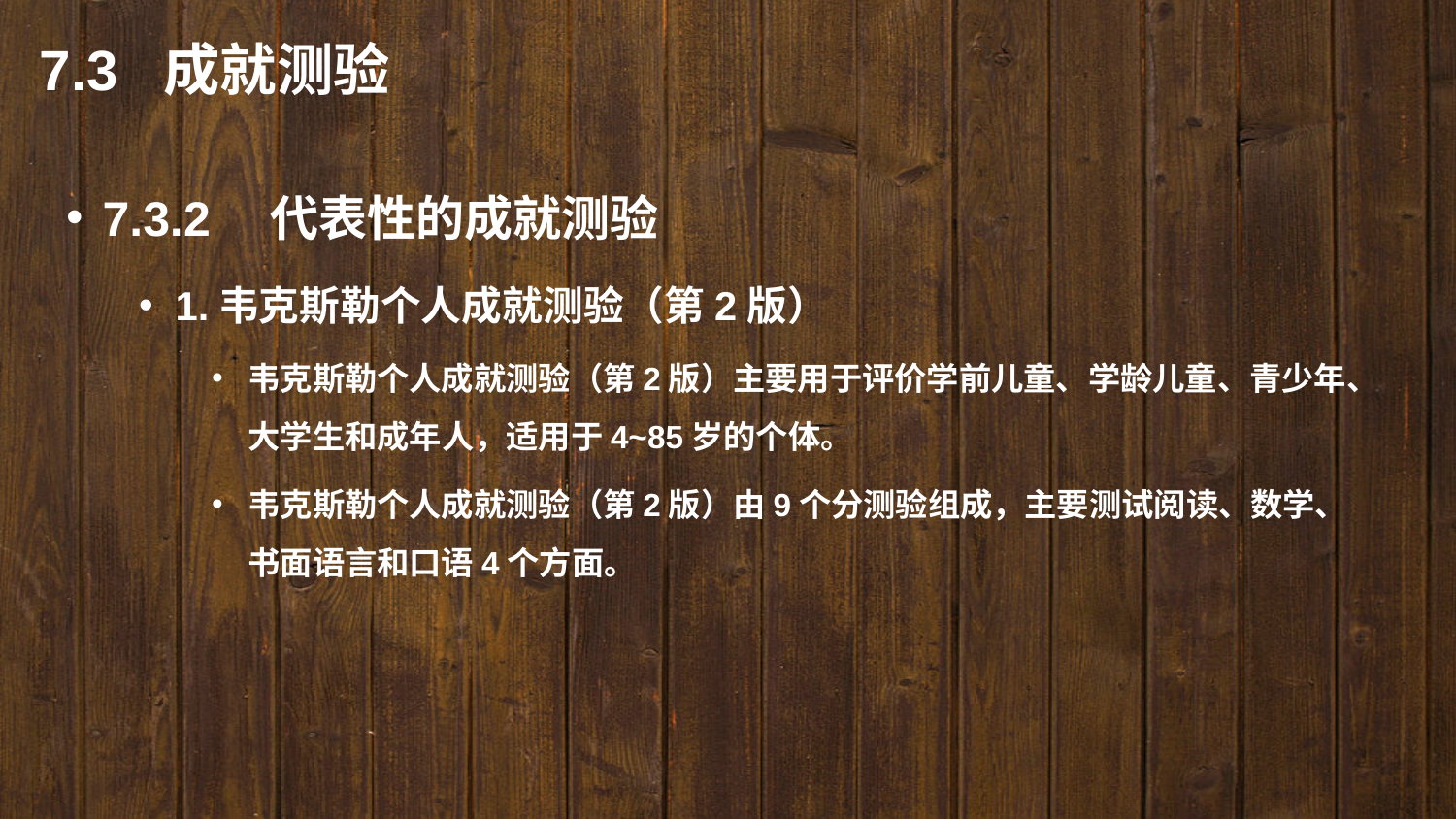

7.3  成就测验
7.3.2　代表性的成就测验
1.韦克斯勒个人成就测验（第2版）
韦克斯勒个人成就测验（第2版）主要用于评价学前儿童、学龄儿童、青少年、大学生和成年人，适用于4~85岁的个体。
韦克斯勒个人成就测验（第2版）由9个分测验组成，主要测试阅读、数学、书面语言和口语4个方面。